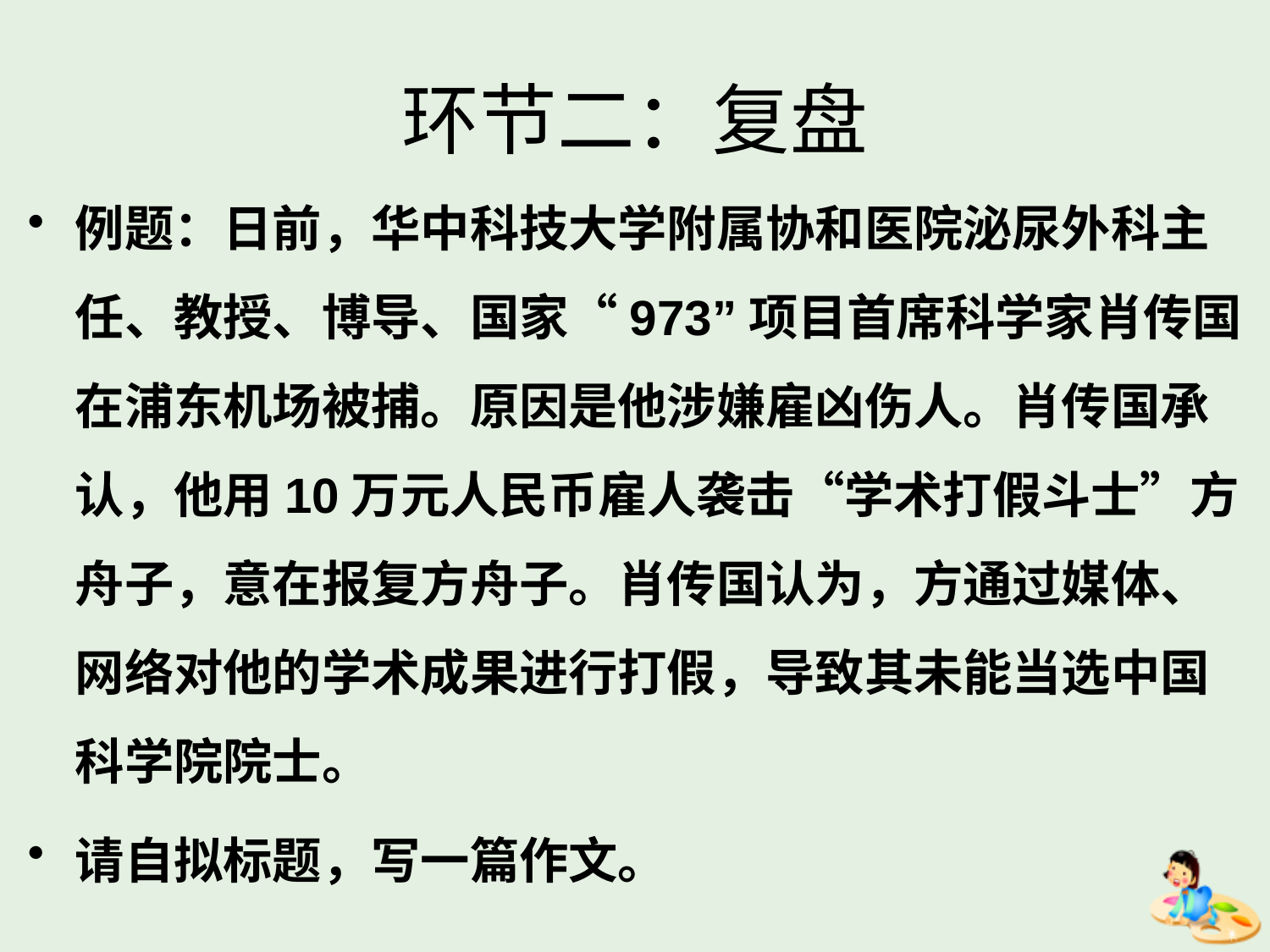

# 环节二：复盘
例题：日前，华中科技大学附属协和医院泌尿外科主任、教授、博导、国家“973”项目首席科学家肖传国在浦东机场被捕。原因是他涉嫌雇凶伤人。肖传国承认，他用10万元人民币雇人袭击“学术打假斗士”方舟子，意在报复方舟子。肖传国认为，方通过媒体、网络对他的学术成果进行打假，导致其未能当选中国科学院院士。
请自拟标题，写一篇作文。